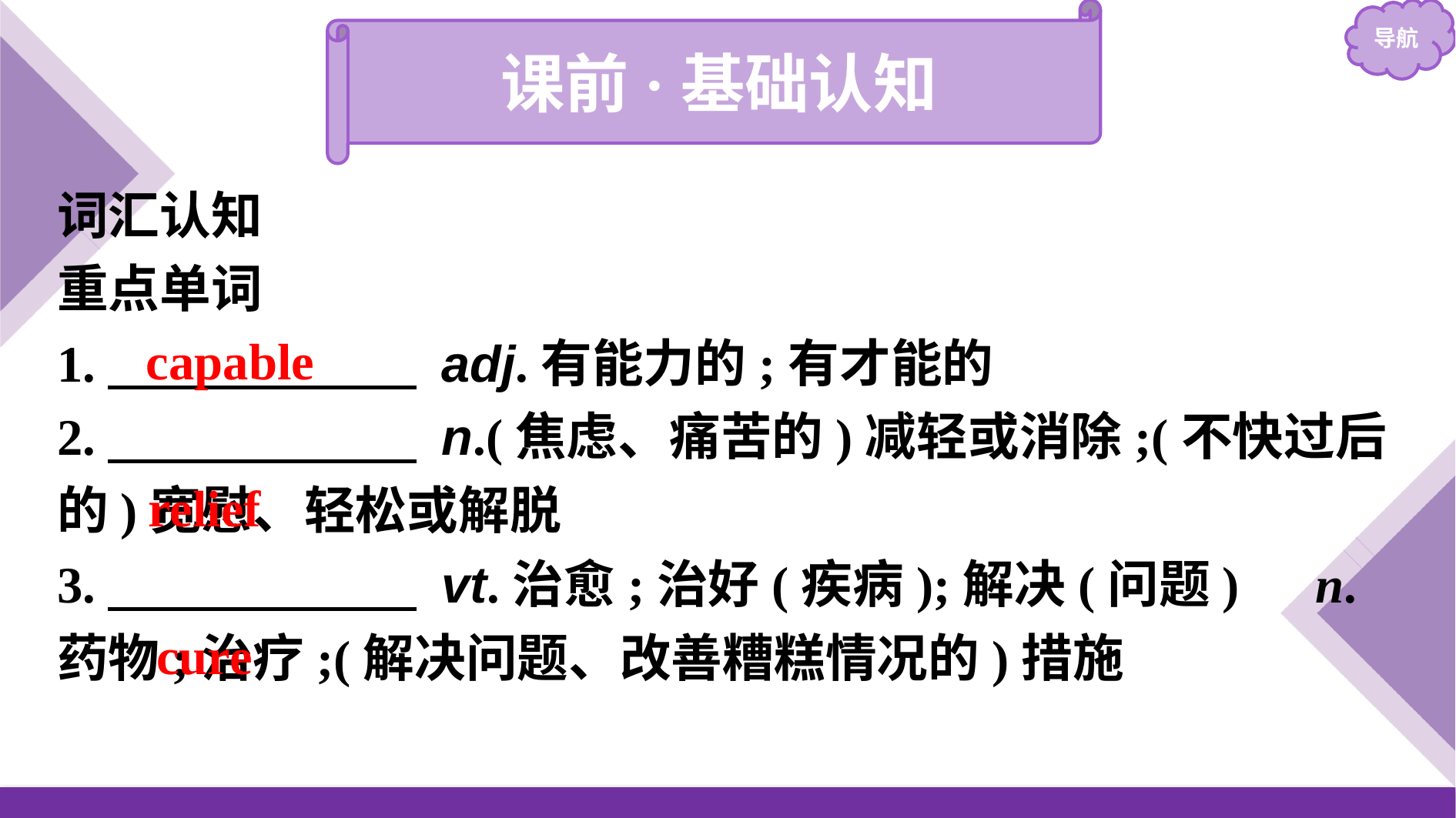

课前·基础认知
词汇认知
重点单词
1.　　　　　　 adj.有能力的;有才能的
2.　　　　　　 n.(焦虑、痛苦的)减轻或消除;(不快过后的)宽慰、轻松或解脱
3.　　　　　　 vt.治愈;治好(疾病);解决(问题)　n.药物;治疗;(解决问题、改善糟糕情况的)措施
capable
relief

cure